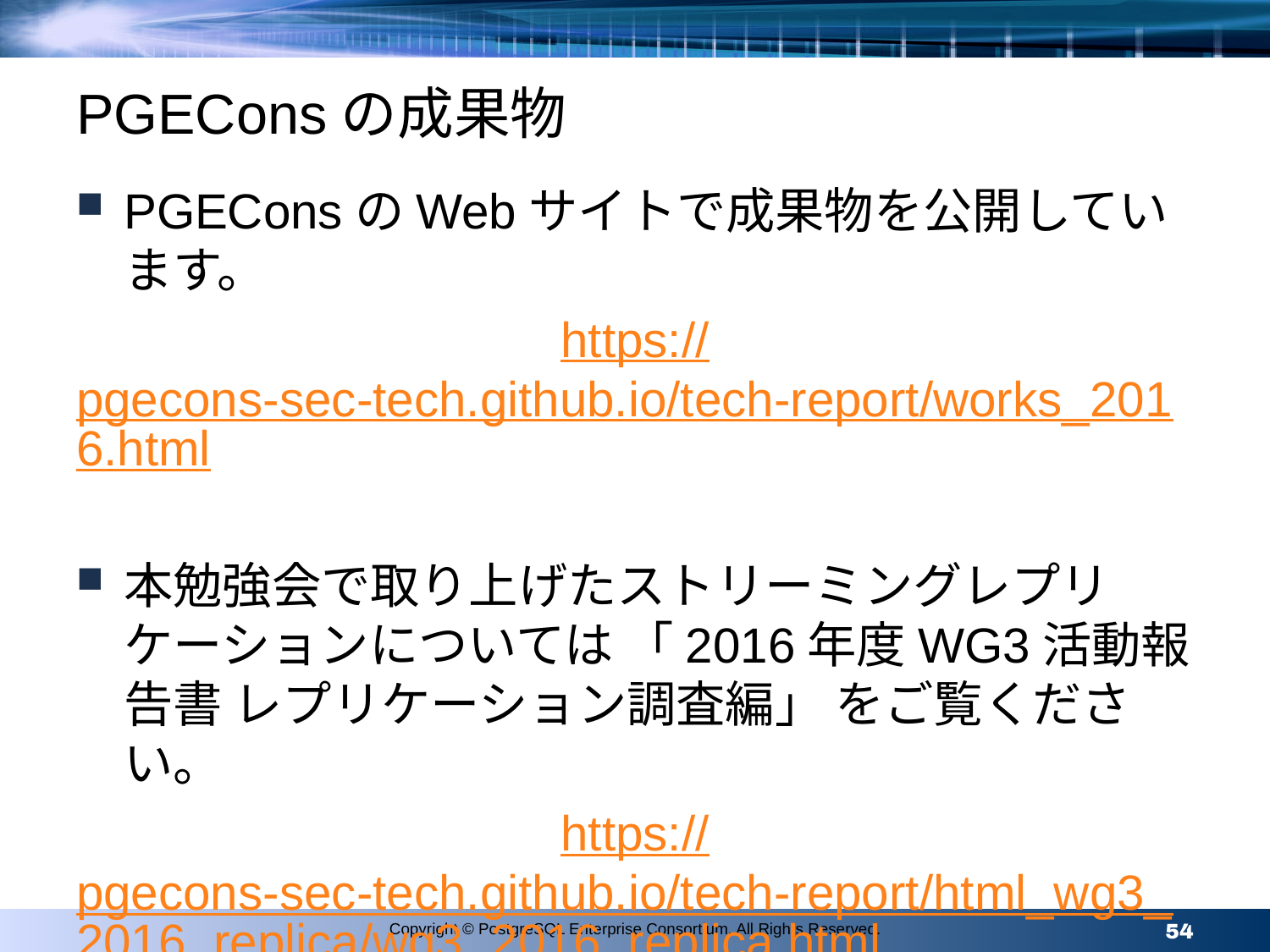

# PGEConsの成果物
PGEConsのWebサイトで成果物を公開しています。
https://pgecons-sec-tech.github.io/tech-report/works_2016.html

本勉強会で取り上げたストリーミングレプリケーションについては 「2016年度WG3活動報告書 レプリケーション調査編」 をご覧ください。
https://pgecons-sec-tech.github.io/tech-report/html_wg3_2016_replica/wg3_2016_replica.html

54